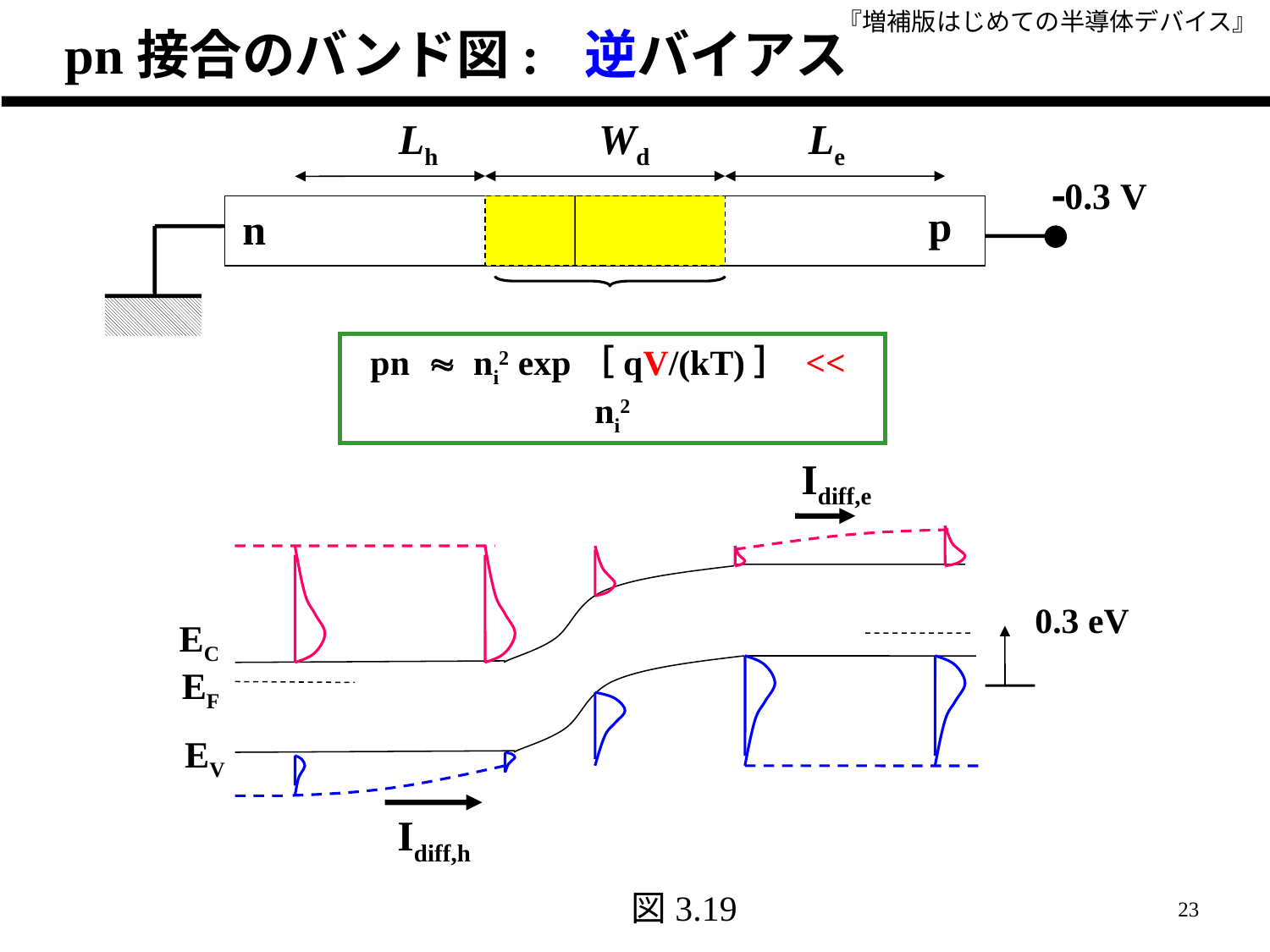

pn接合のバンド図:  逆バイアス
Lh
Wd
Le
−0.3 V

p

n

pn  ≈  ni2 exp［qV/(kT)］ <<  ni2
Idiff,e

EC

EF

EV

0.3 eV

Idiff,h
図3.19